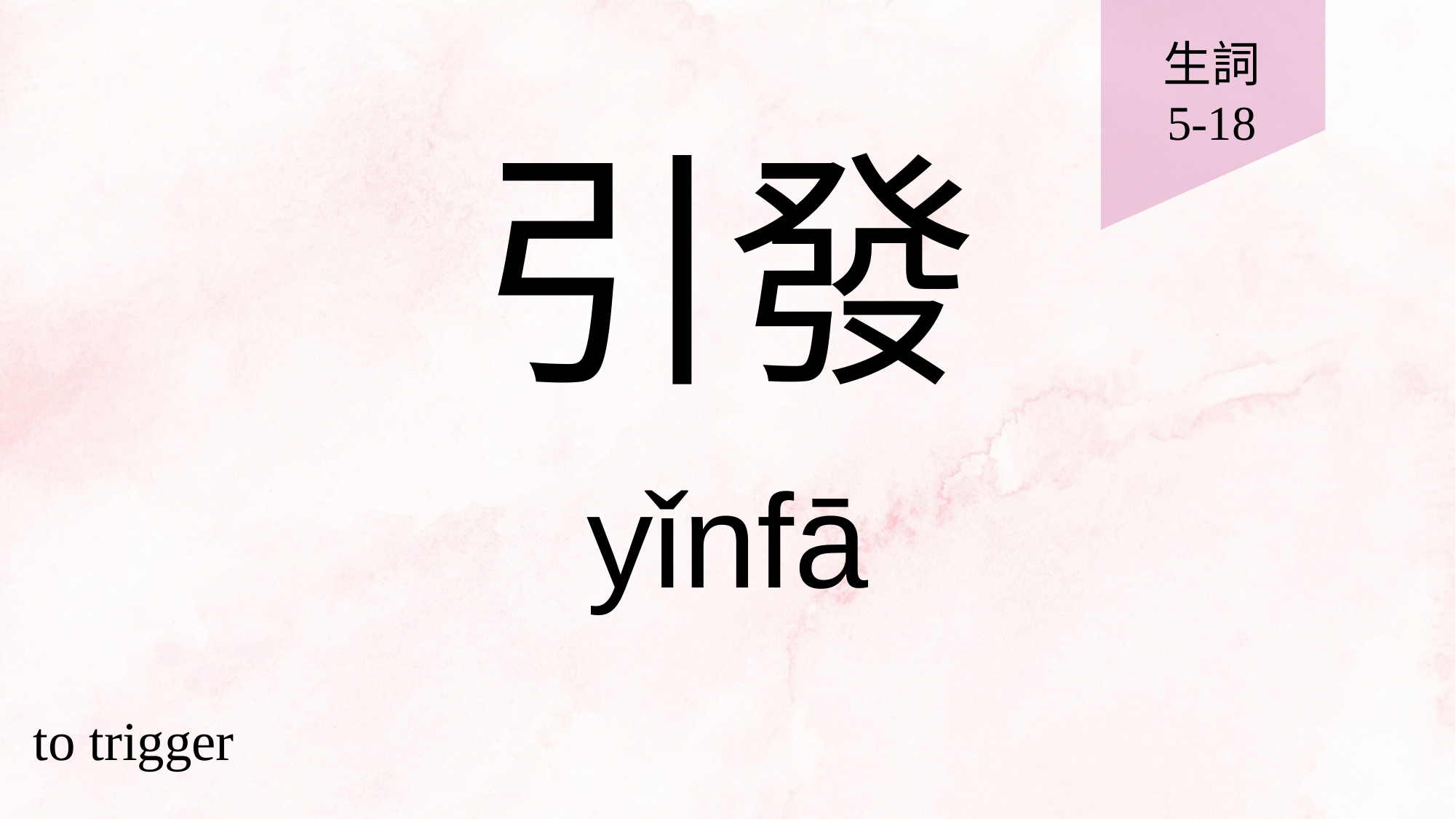

生詞
5-18
# 引發
yǐnfā
to trigger